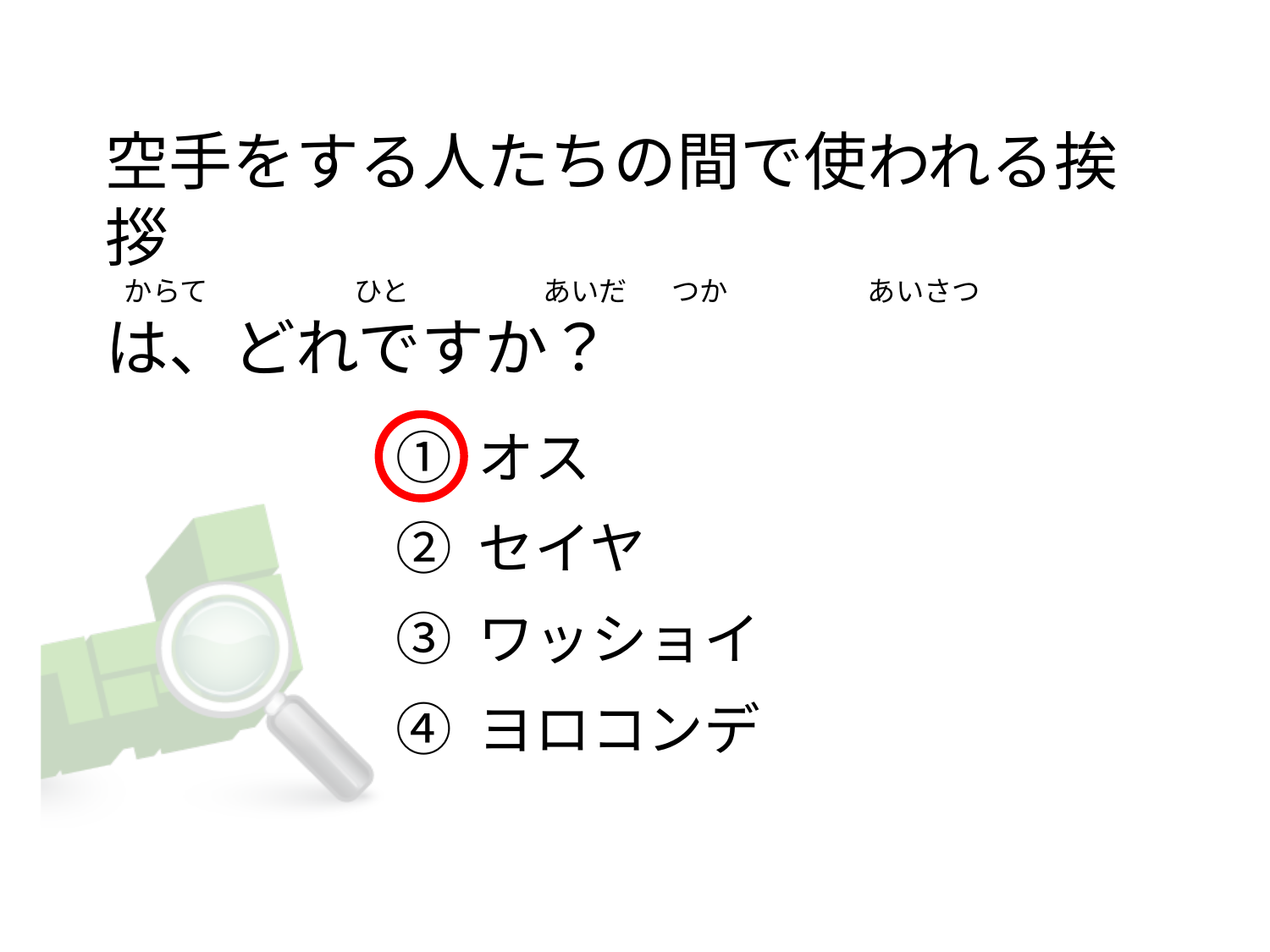

# 空手をする人たちの間で使われる挨拶    からて                       ひと                     あいだ       つか                      あいさつ は、どれですか？

① オス
② セイヤ
③ ワッショイ
④ ヨロコンデ